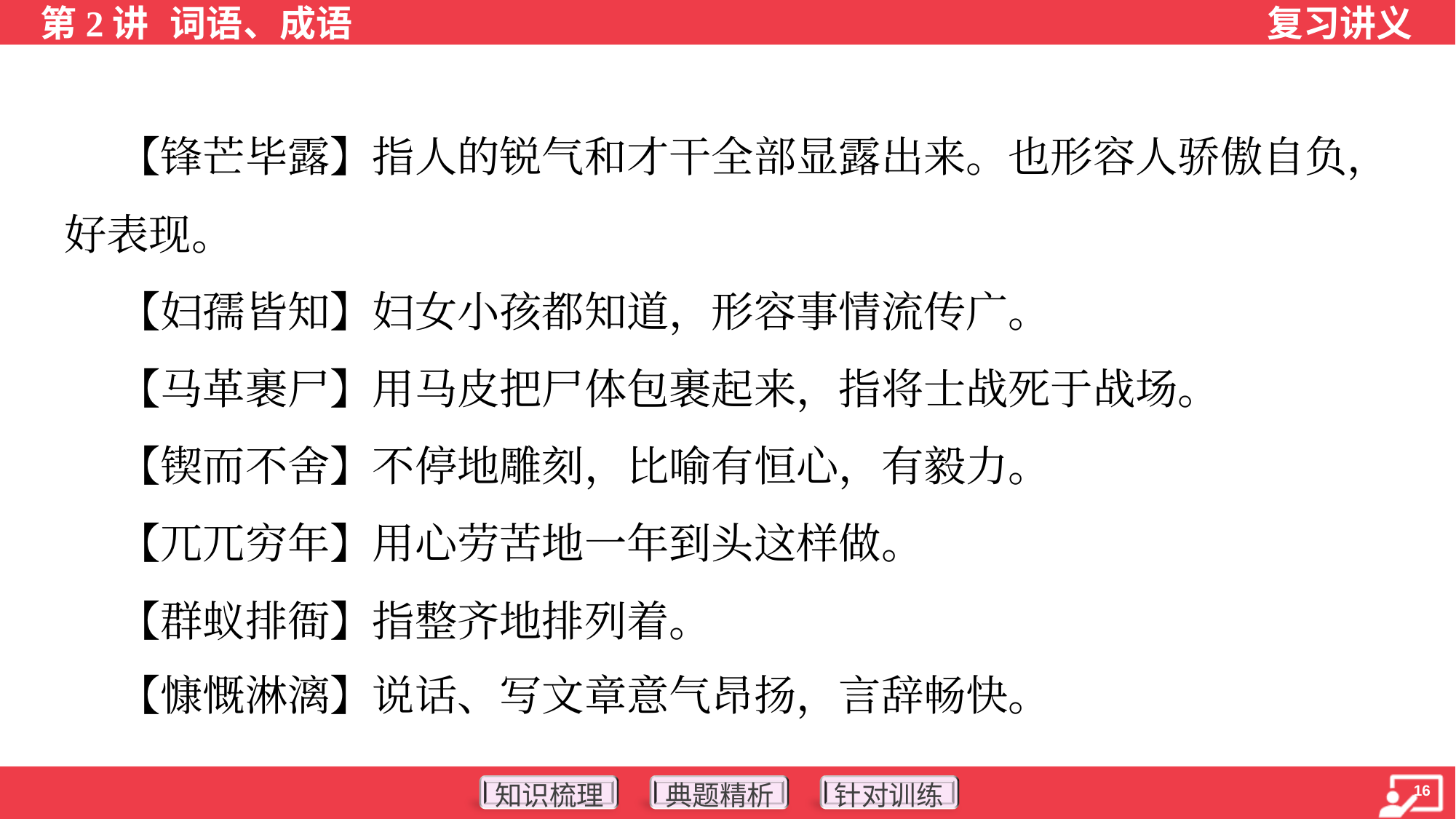

【锋芒毕露】指人的锐气和才干全部显露出来。也形容人骄傲自负，
好表现。
    【妇孺皆知】妇女小孩都知道，形容事情流传广。
    【马革裹尸】用马皮把尸体包裹起来，指将士战死于战场。
    【锲而不舍】不停地雕刻，比喻有恒心，有毅力。
    【兀兀穷年】用心劳苦地一年到头这样做。
    【群蚁排衙】指整齐地排列着。
    【慷慨淋漓】说话、写文章意气昂扬，言辞畅快。